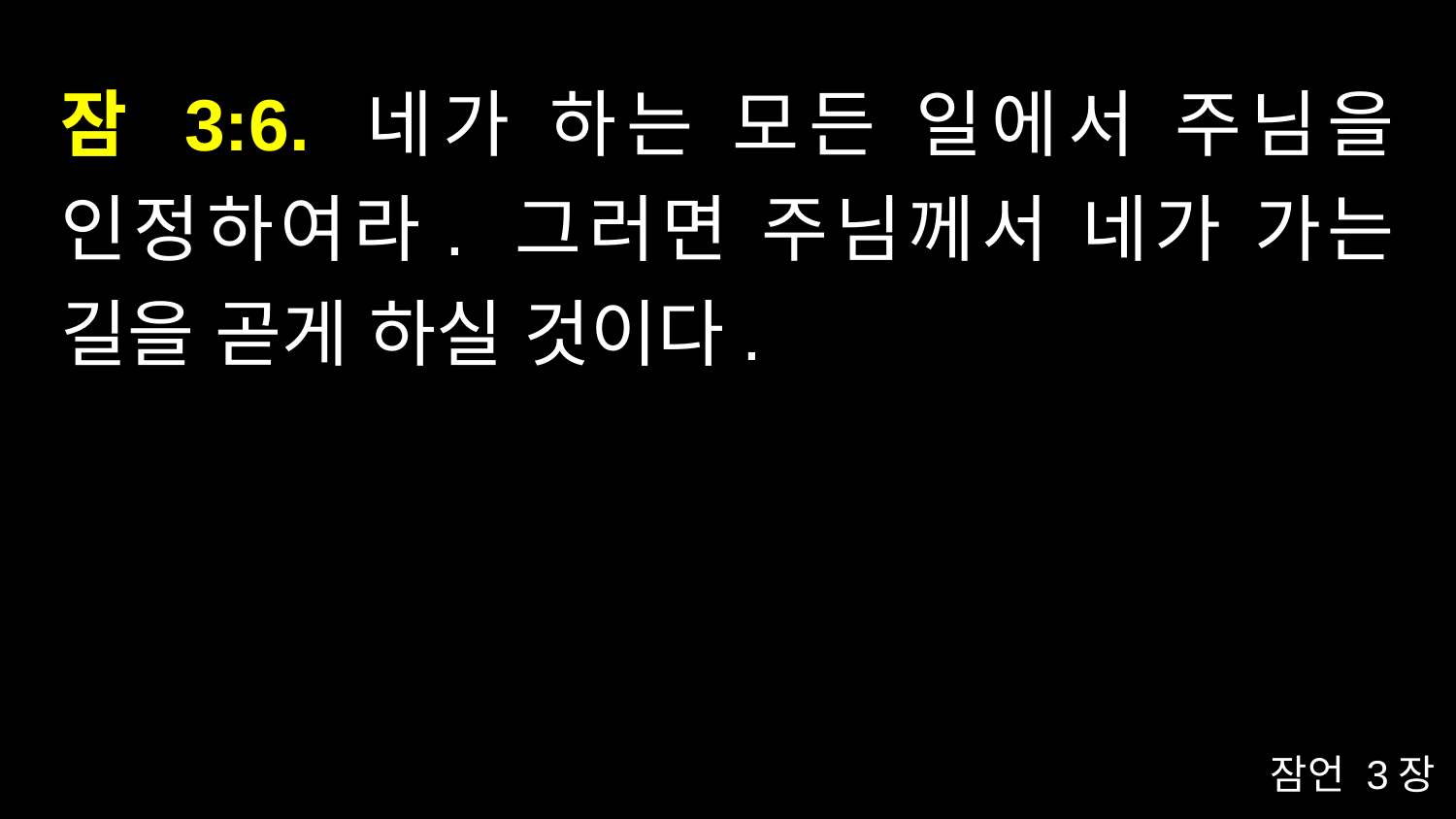

# 잠 3:6. 네가 하는 모든 일에서 주님을 인정하여라. 그러면 주님께서 네가 가는 길을 곧게 하실 것이다.
잠언 3장